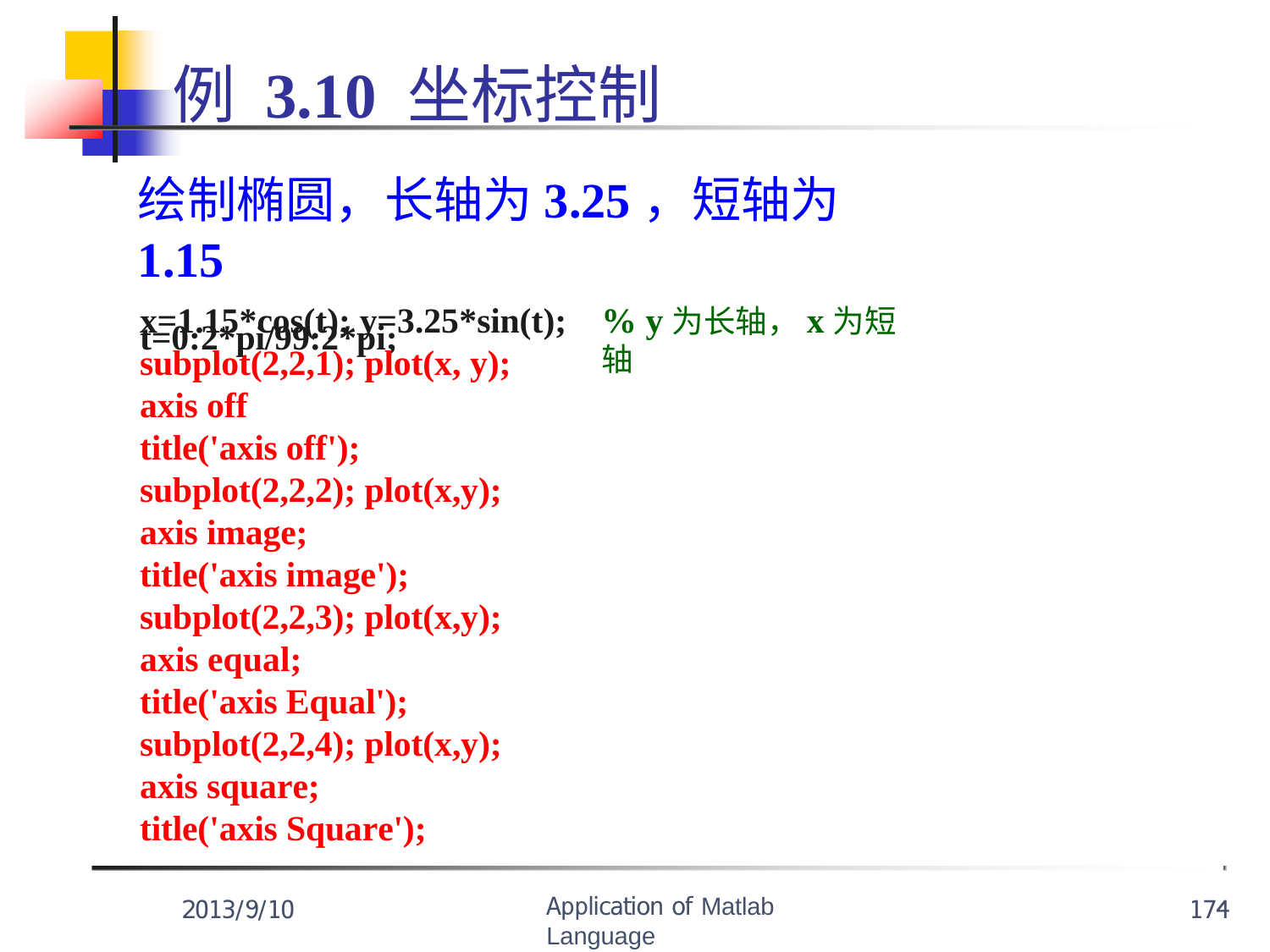

# 例 3.10 坐标控制
绘制椭圆，长轴为3.25，短轴为1.15

t=0:2*pi/99:2*pi;
x=1.15*cos(t); y=3.25*sin(t); subplot(2,2,1); plot(x, y); axis off
title('axis off'); subplot(2,2,2); plot(x,y); axis image;
title('axis image'); subplot(2,2,3); plot(x,y); axis equal;
title('axis Equal'); subplot(2,2,4); plot(x,y); axis square;
title('axis Square');
% y为长轴，x为短轴
Application of Matlab Language
2013/9/10
174